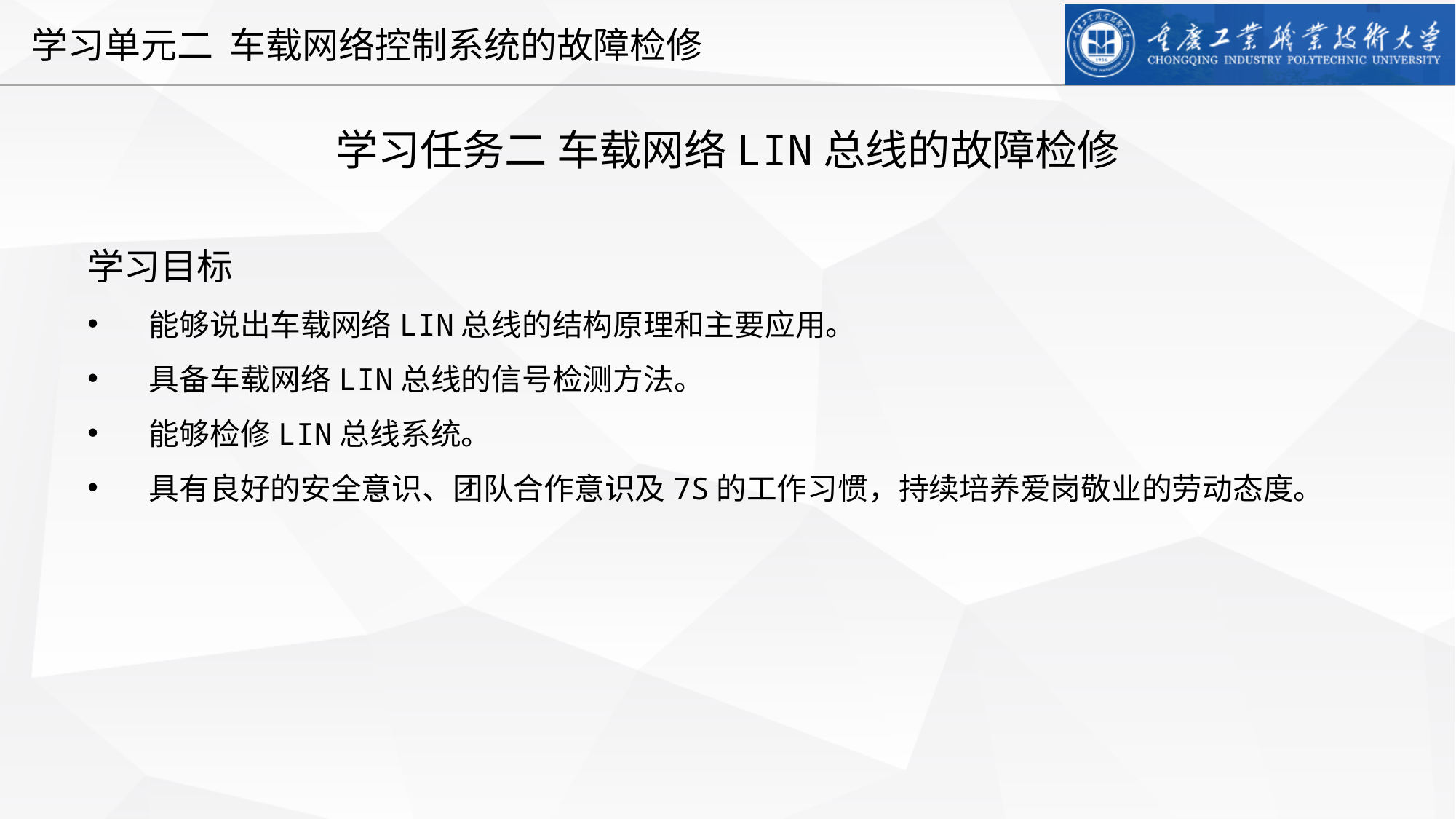

学习任务二 车载网络LIN总线的故障检修
学习目标
能够说出车载网络LIN总线的结构原理和主要应用。
具备车载网络LIN总线的信号检测方法。
能够检修LIN总线系统。
具有良好的安全意识、团队合作意识及7S的工作习惯，持续培养爱岗敬业的劳动态度。